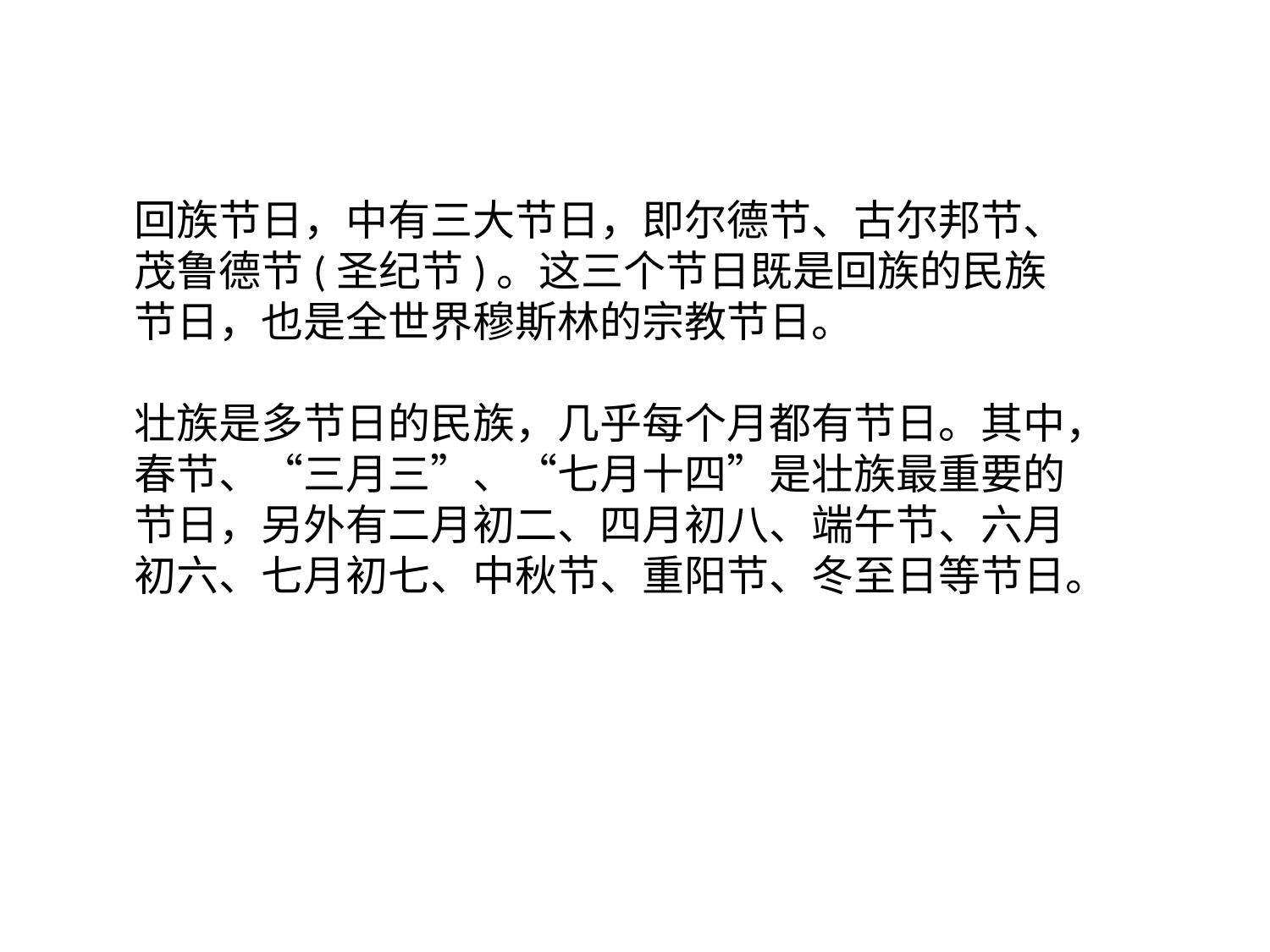

回族节日，中有三大节日，即尔德节、古尔邦节、茂鲁德节(圣纪节)。这三个节日既是回族的民族节日，也是全世界穆斯林的宗教节日。

壮族是多节日的民族，几乎每个月都有节日。其中，春节、“三月三”、“七月十四”是壮族最重要的节日，另外有二月初二、四月初八、端午节、六月初六、七月初七、中秋节、重阳节、冬至日等节日。